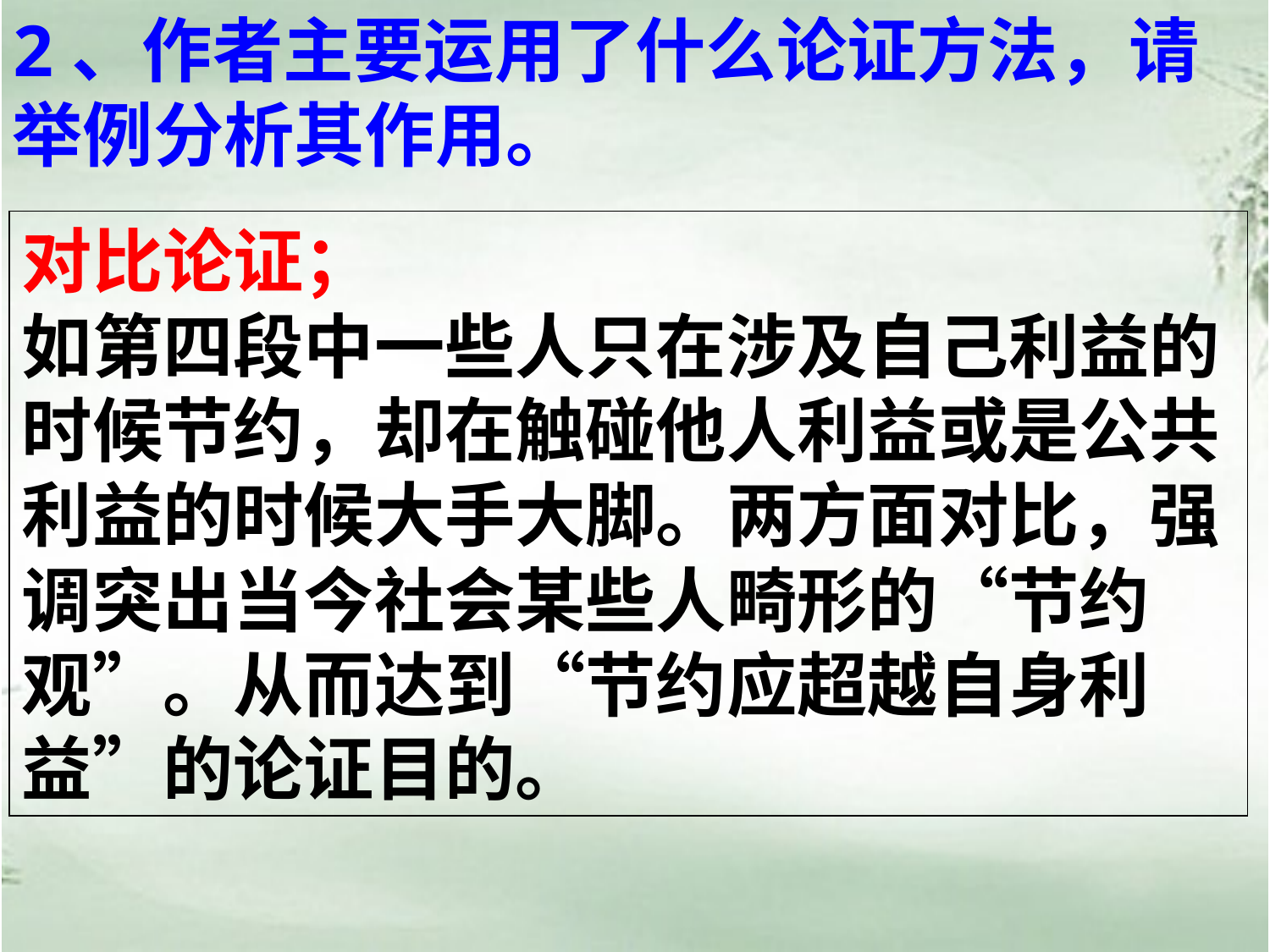

2、作者主要运用了什么论证方法，请举例分析其作用。

对比论证；
如第四段中一些人只在涉及自己利益的时候节约，却在触碰他人利益或是公共利益的时候大手大脚。两方面对比，强调突出当今社会某些人畸形的“节约观”。从而达到“节约应超越自身利益”的论证目的。